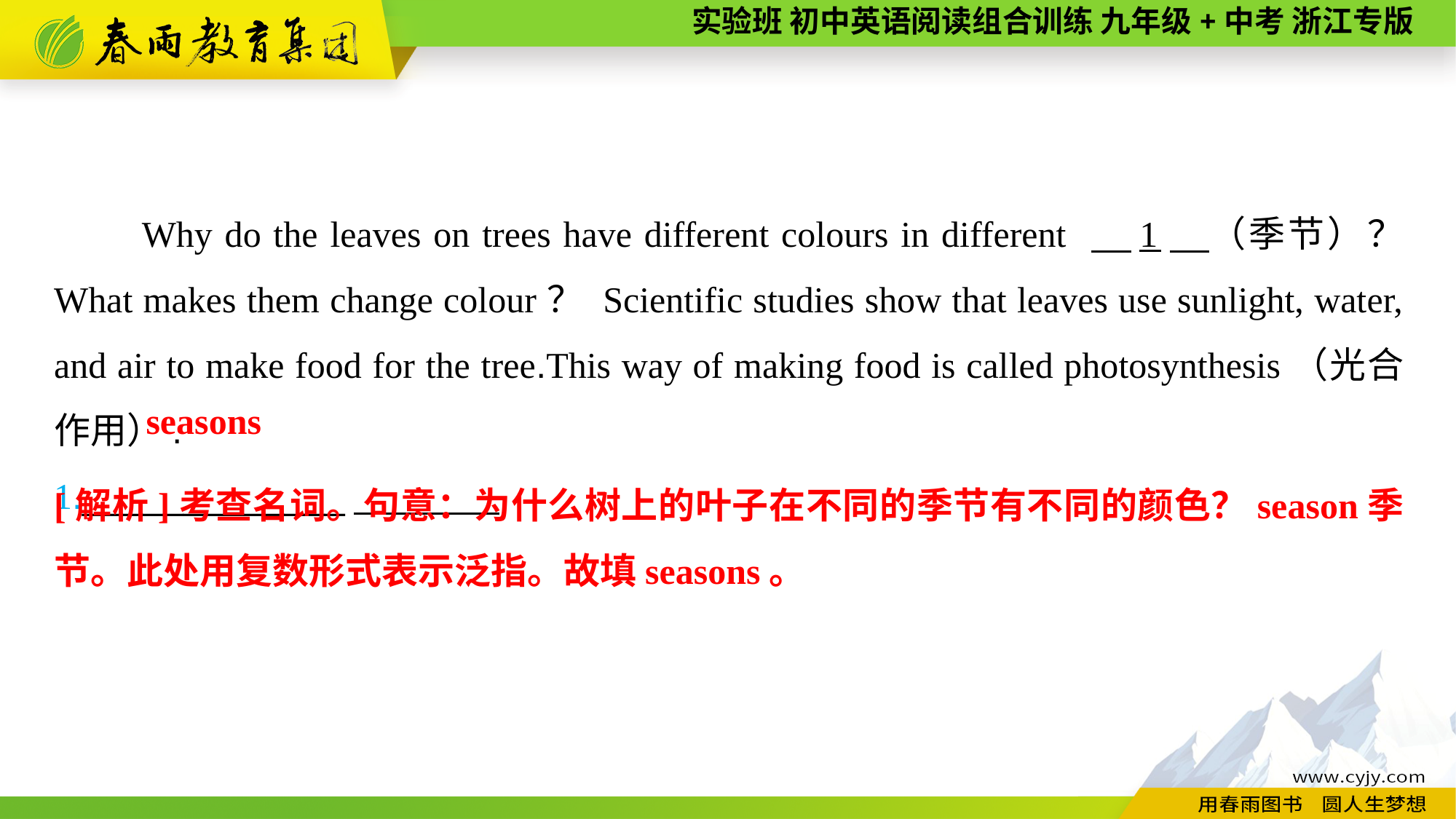

Why do the leaves on trees have different colours in different 　1　（季节）？ What makes them change colour？ Scientific studies show that leaves use sunlight, water, and air to make food for the tree.This way of making food is called photosynthesis（光合作用）.
1._____________
seasons
[解析]考查名词。句意：为什么树上的叶子在不同的季节有不同的颜色？season季节。此处用复数形式表示泛指。故填seasons。